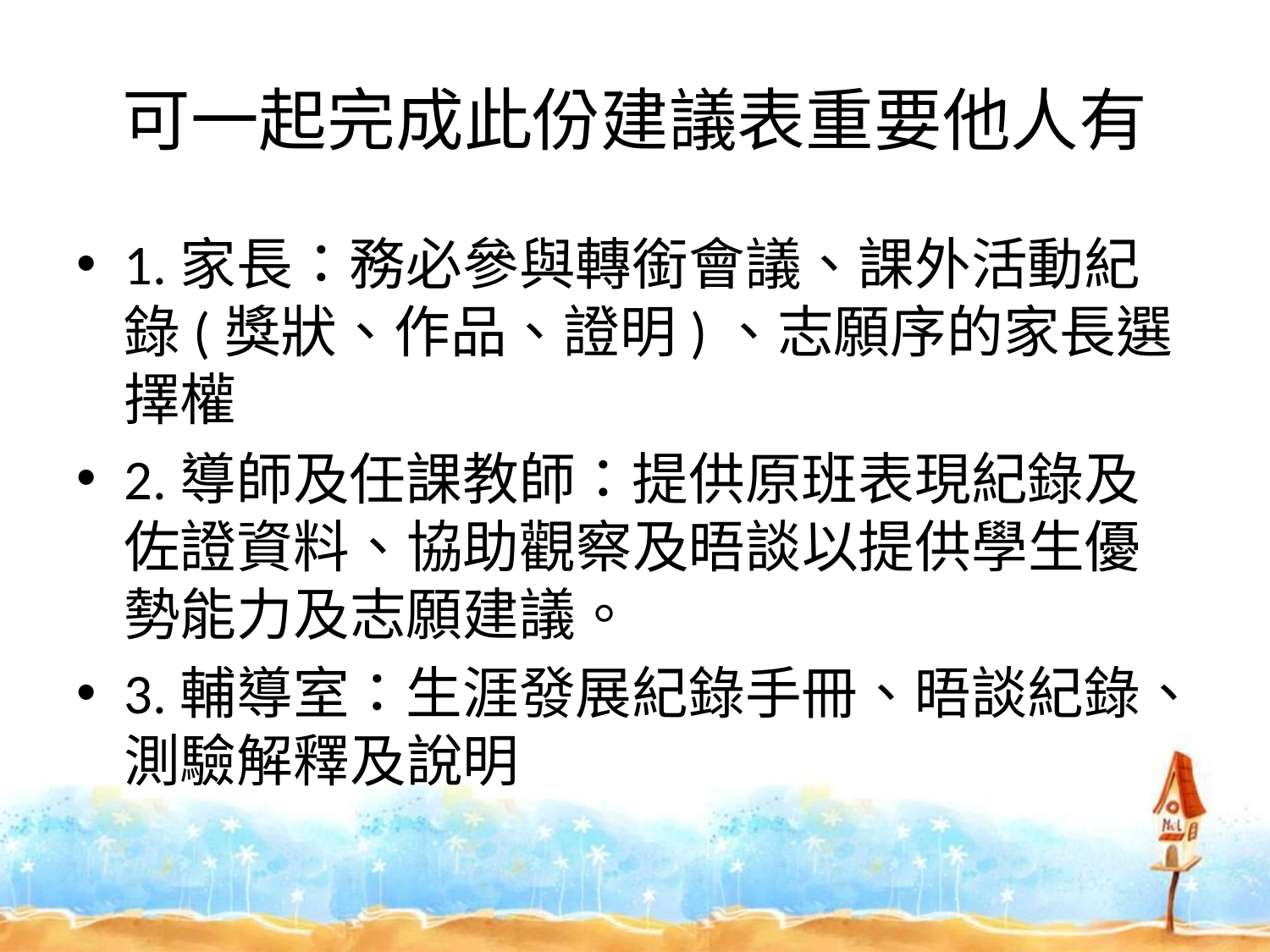

# 可一起完成此份建議表重要他人有
1.家長：務必參與轉銜會議、課外活動紀錄(獎狀、作品、證明)、志願序的家長選擇權
2.導師及任課教師：提供原班表現紀錄及佐證資料、協助觀察及晤談以提供學生優勢能力及志願建議。
3.輔導室：生涯發展紀錄手冊、晤談紀錄、測驗解釋及說明